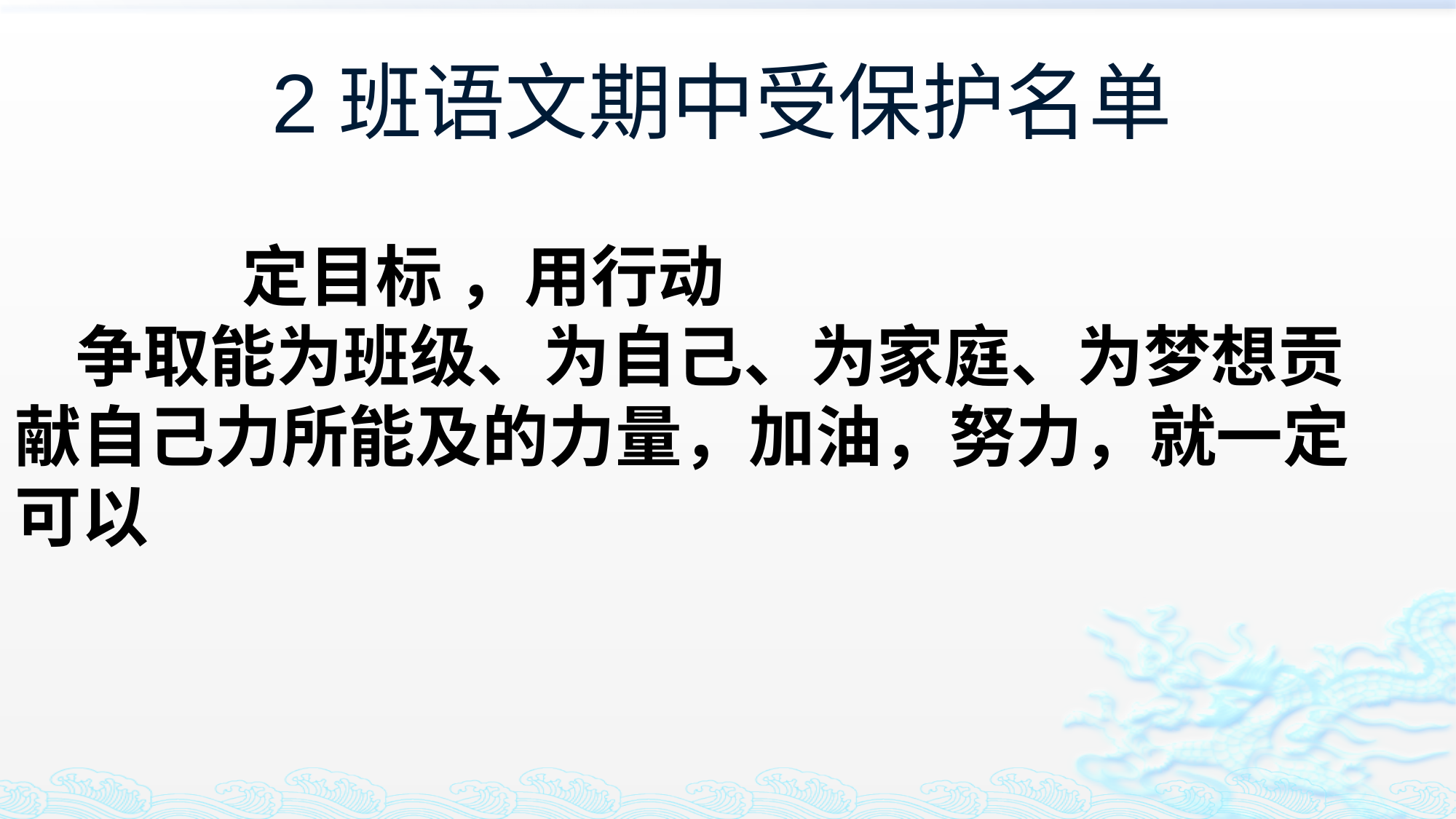

# 2班语文期中受保护名单
              定目标 ，用行动
   争取能为班级、为自己、为家庭、为梦想贡献自己力所能及的力量，加油，努力，就一定可以